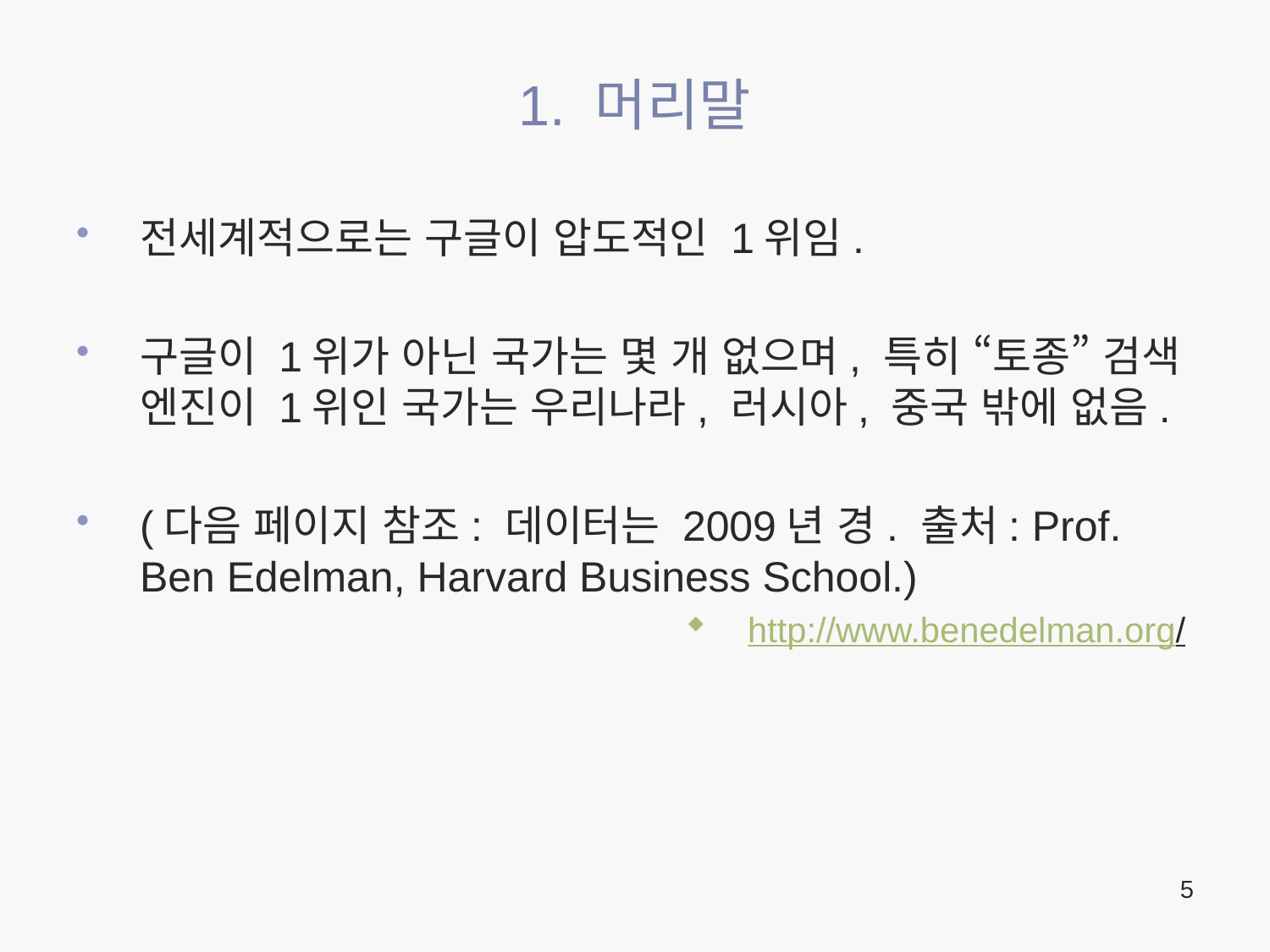

# 1. 머리말
전세계적으로는 구글이 압도적인 1위임.

구글이 1위가 아닌 국가는 몇 개 없으며, 특히 “토종” 검색 엔진이 1위인 국가는 우리나라, 러시아, 중국 밖에 없음.

(다음 페이지 참조: 데이터는 2009년 경. 출처: Prof. Ben Edelman, Harvard Business School.)
http://www.benedelman.org/
5